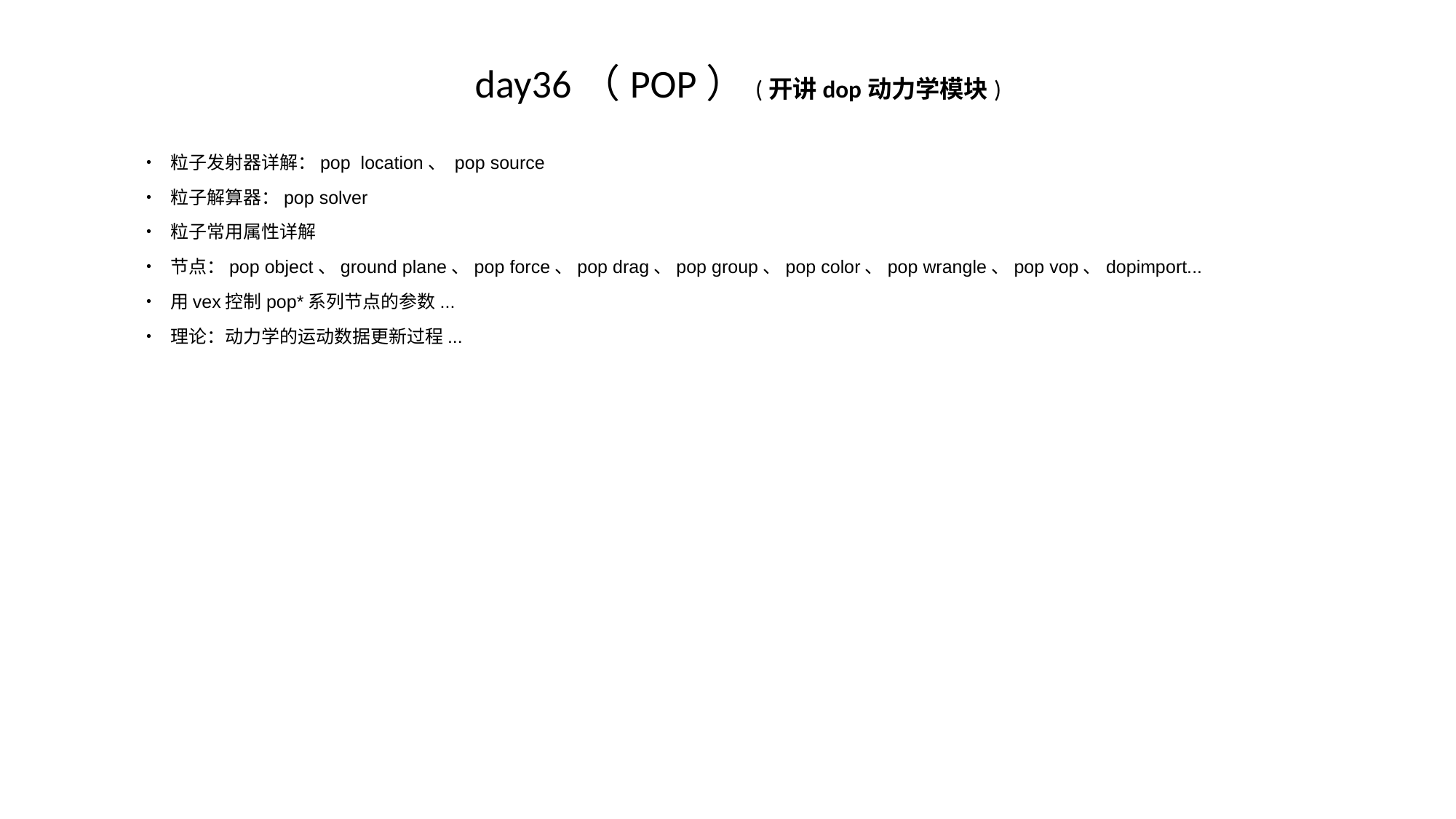

# day36（POP）(开讲dop动力学模块)
•  粒子发射器详解：pop  location、 pop source
•  粒子解算器：pop solver
•  粒子常用属性详解
•  节点：pop object、ground plane、pop force、pop drag、pop group、pop color、pop wrangle、pop vop、dopimport...
•  用vex控制pop*系列节点的参数...
•  理论：动力学的运动数据更新过程...